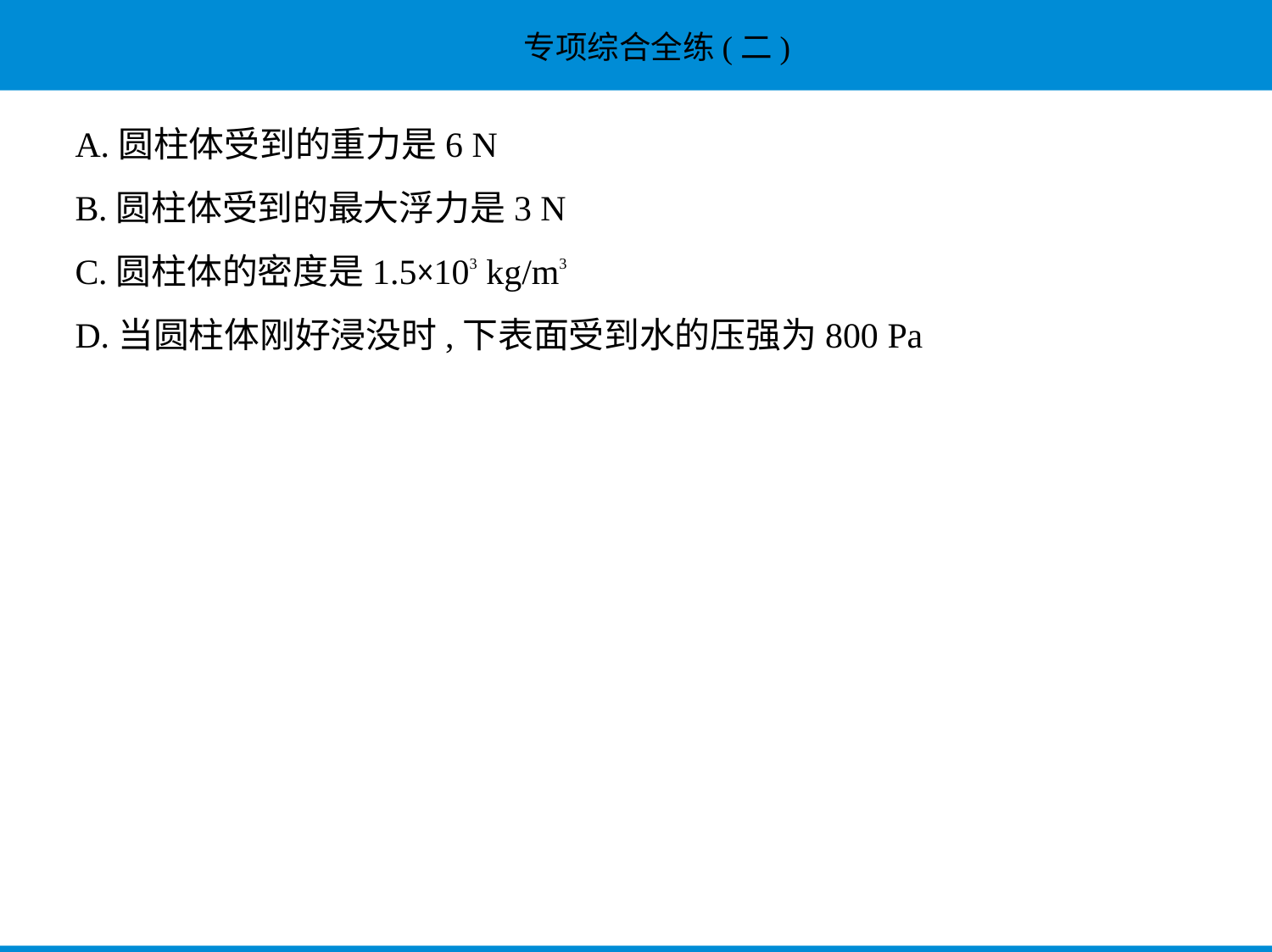

A.圆柱体受到的重力是6 N
B.圆柱体受到的最大浮力是3 N
C.圆柱体的密度是1.5×103 kg/m3
D.当圆柱体刚好浸没时,下表面受到水的压强为800 Pa